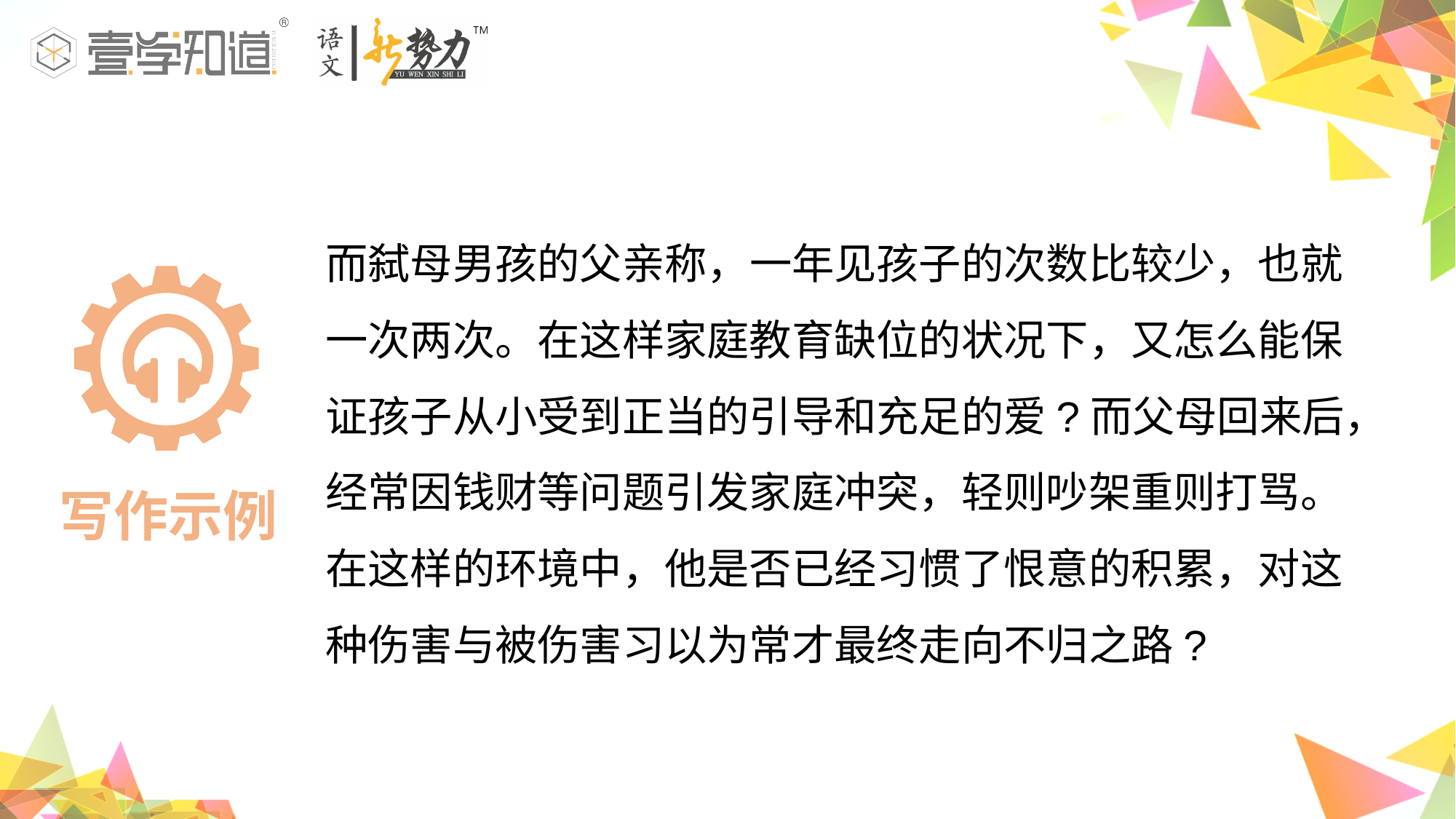

而弑母男孩的父亲称，一年见孩子的次数比较少，也就一次两次。在这样家庭教育缺位的状况下，又怎么能保证孩子从小受到正当的引导和充足的爱?而父母回来后，经常因钱财等问题引发家庭冲突，轻则吵架重则打骂。在这样的环境中，他是否已经习惯了恨意的积累，对这种伤害与被伤害习以为常才最终走向不归之路?

写作示例